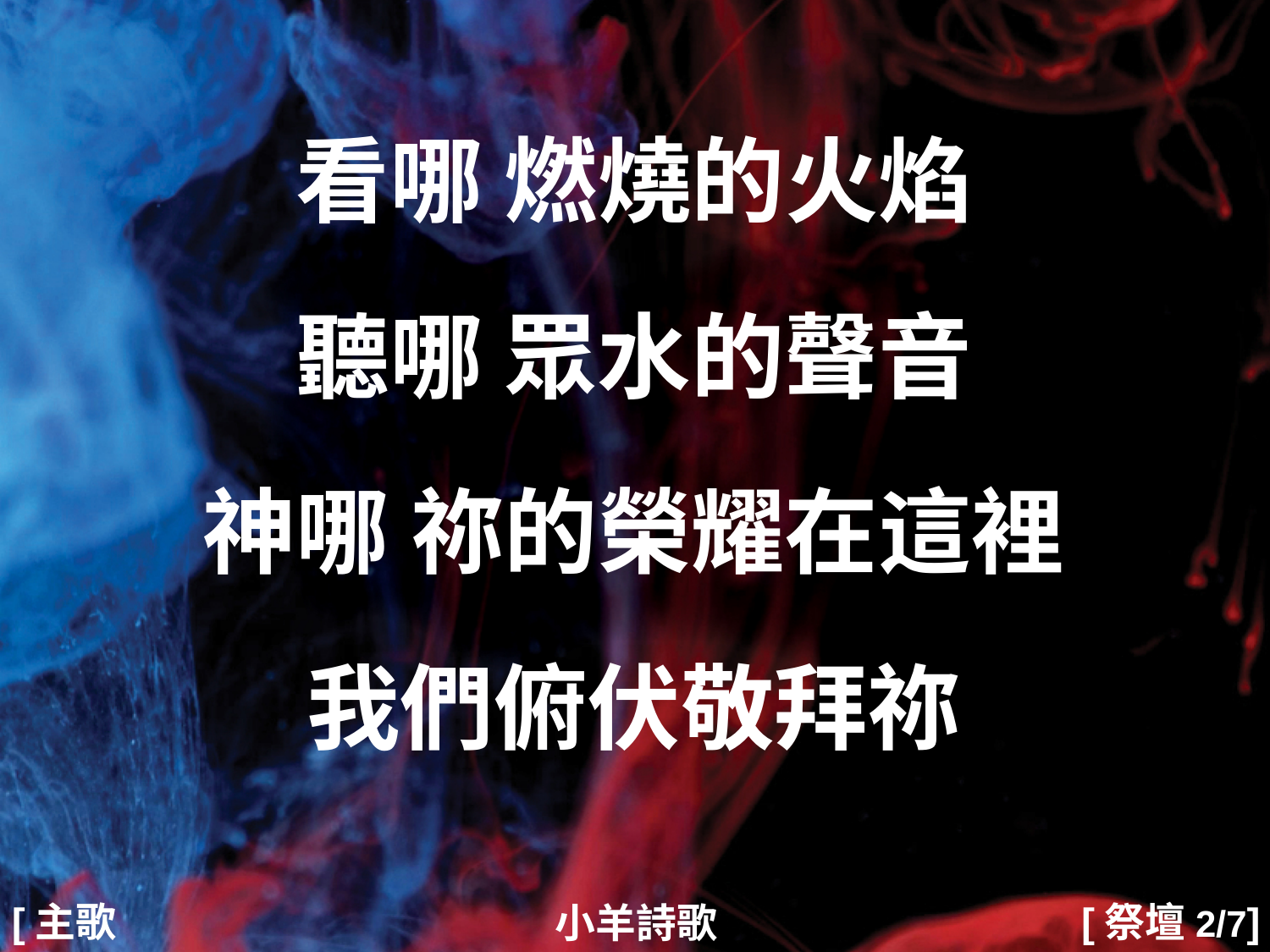

看哪 燃燒的火焰

聽哪 眾水的聲音

神哪 祢的榮耀在這裡

我們俯伏敬拜祢

#

[主歌2]
[祭壇2/7]
小羊詩歌